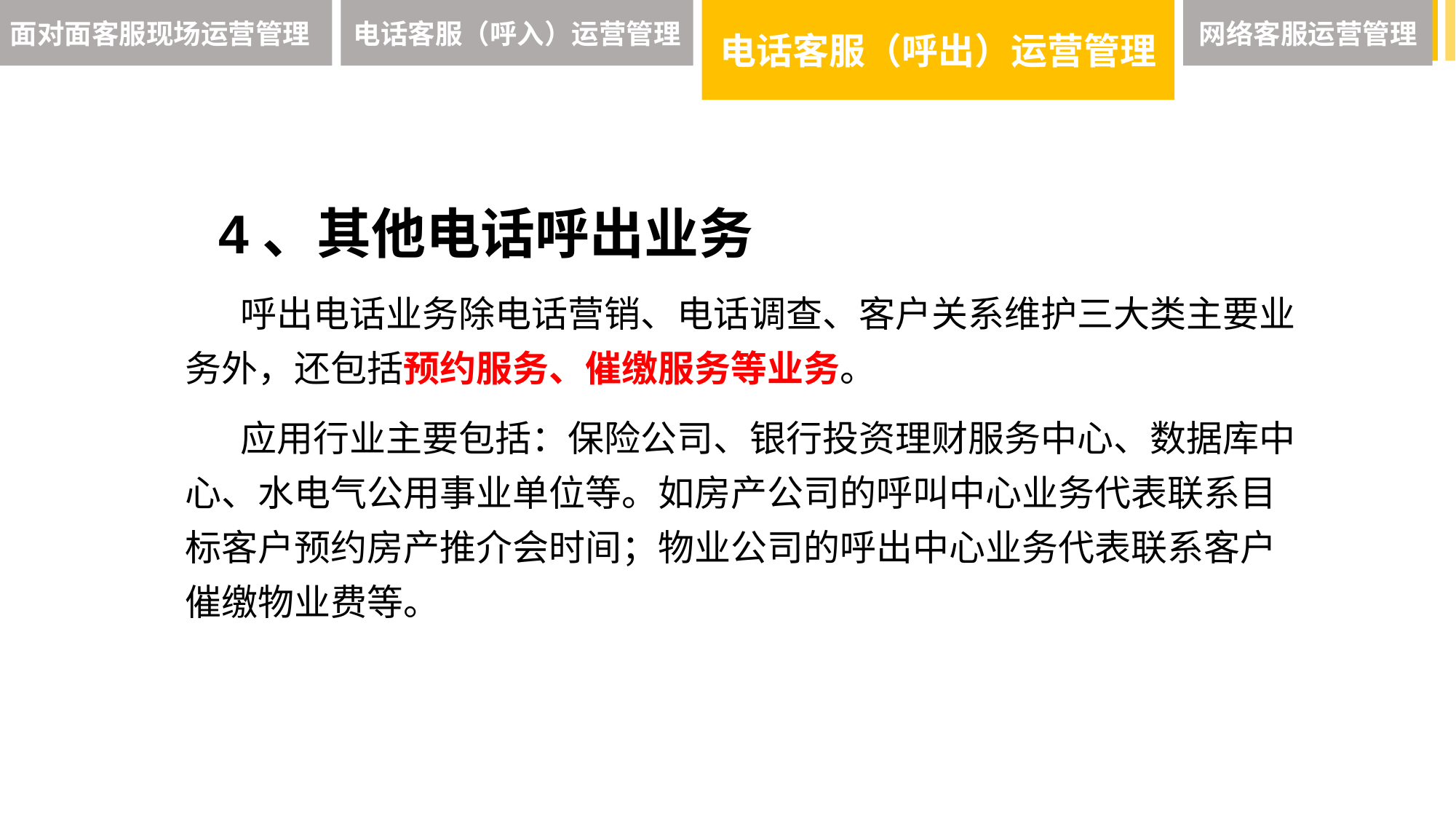

面对面客服现场运营管理
电话客服（呼入）运营管理
电话客服（呼出）运营管理
网络客服运营管理

    4、其他电话呼出业务
         呼出电话业务除电话营销、电话调查、客户关系维护三大类主要业务外，还包括预约服务、催缴服务等业务。
         应用行业主要包括：保险公司、银行投资理财服务中心、数据库中心、水电气公用事业单位等。如房产公司的呼叫中心业务代表联系目标客户预约房产推介会时间；物业公司的呼出中心业务代表联系客户催缴物业费等。